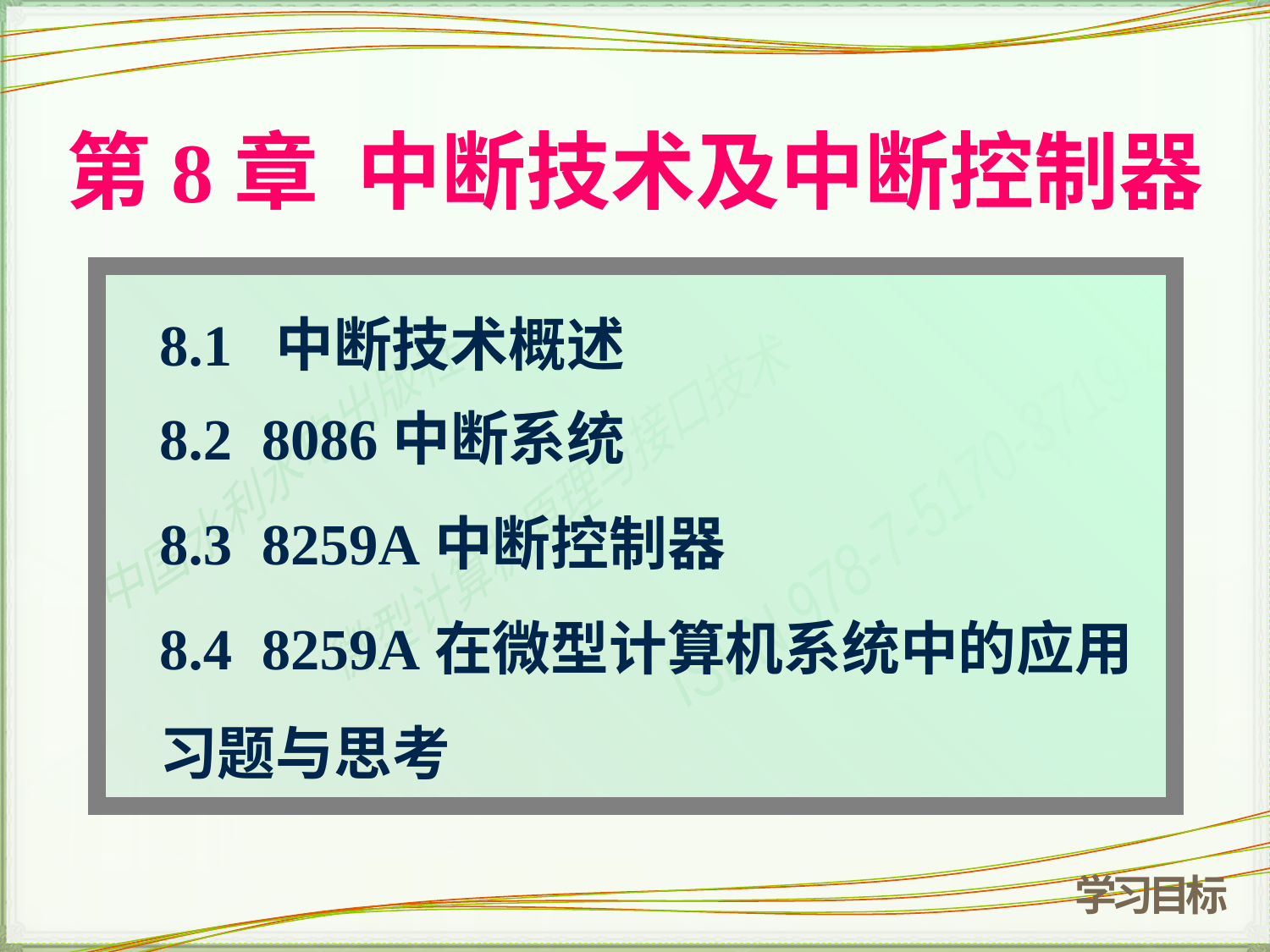

# 第8章  中断技术及中断控制器
8.1  中断技术概述
8.2  8086中断系统
8.3  8259A中断控制器
8.4  8259A在微型计算机系统中的应用
习题与思考

学习目标